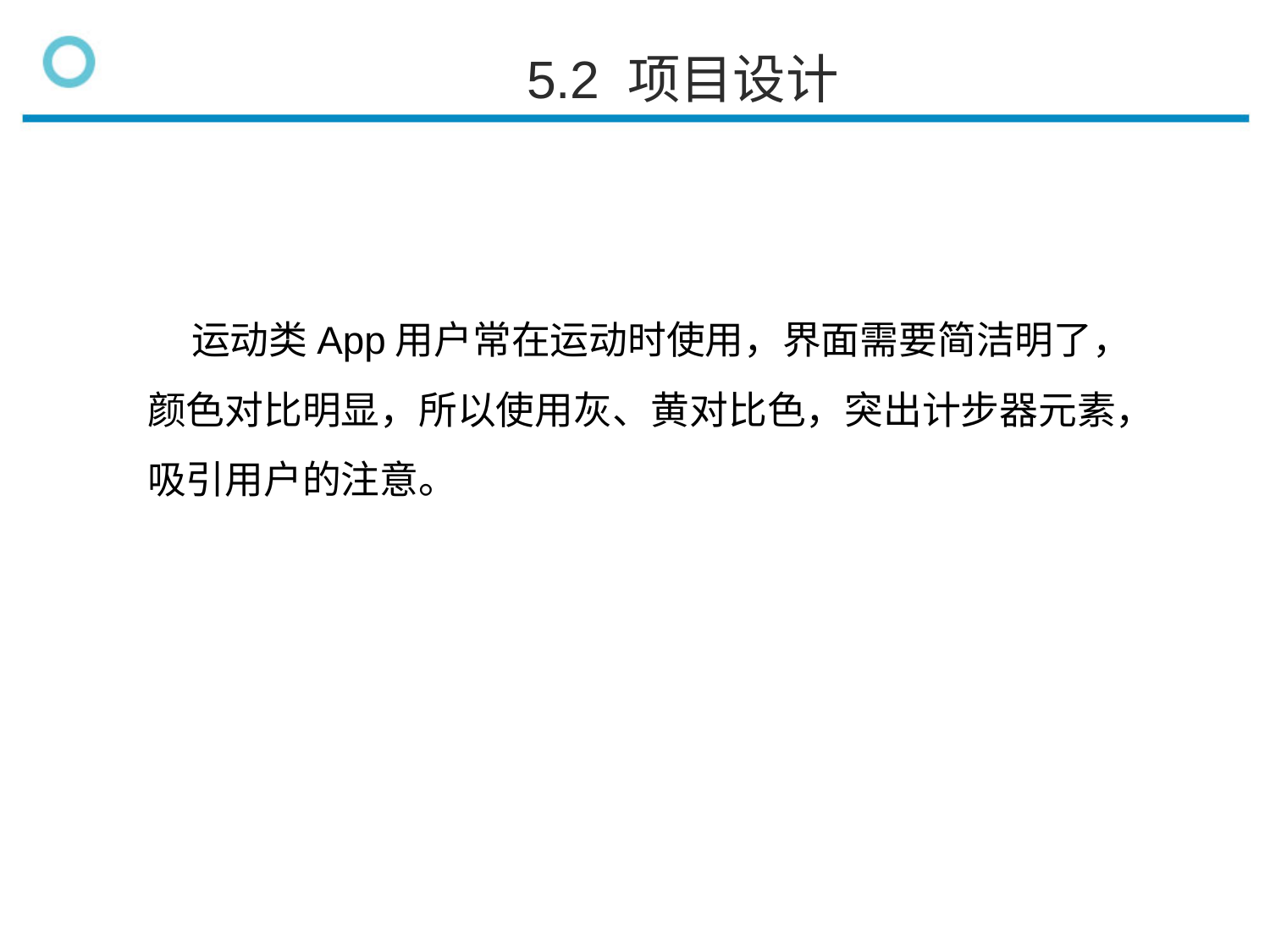

5.2 项目设计
    运动类App用户常在运动时使用，界面需要简洁明了，颜色对比明显，所以使用灰、黄对比色，突出计步器元素，吸引用户的注意。